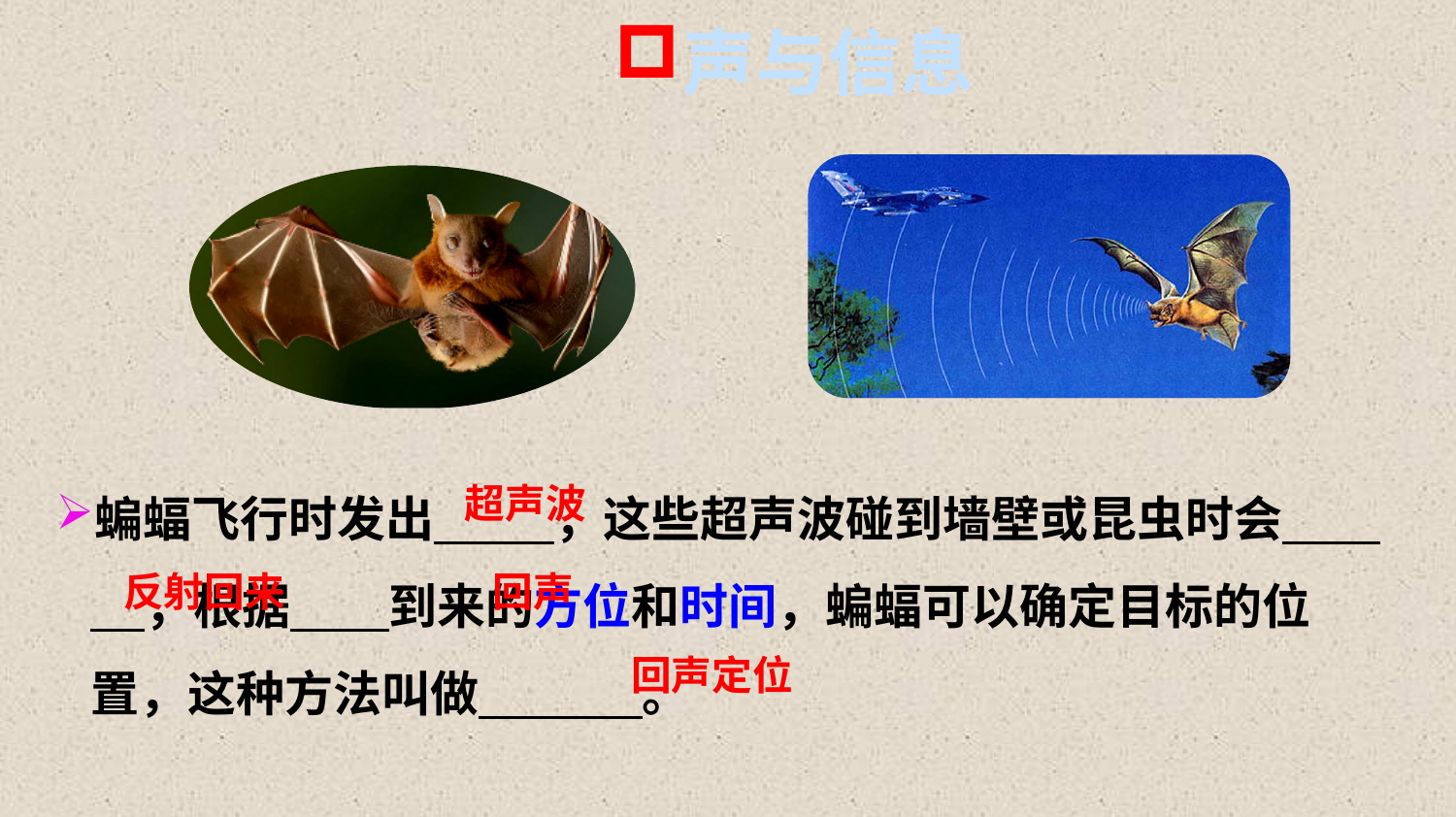

声与信息

蝙蝠飞行时发出           ，这些超声波碰到墙壁或昆虫时会               ，根据         到来的方位和时间，蝙蝠可以确定目标的位置，这种方法叫做               。
超声波
反射回来
回声
回声定位